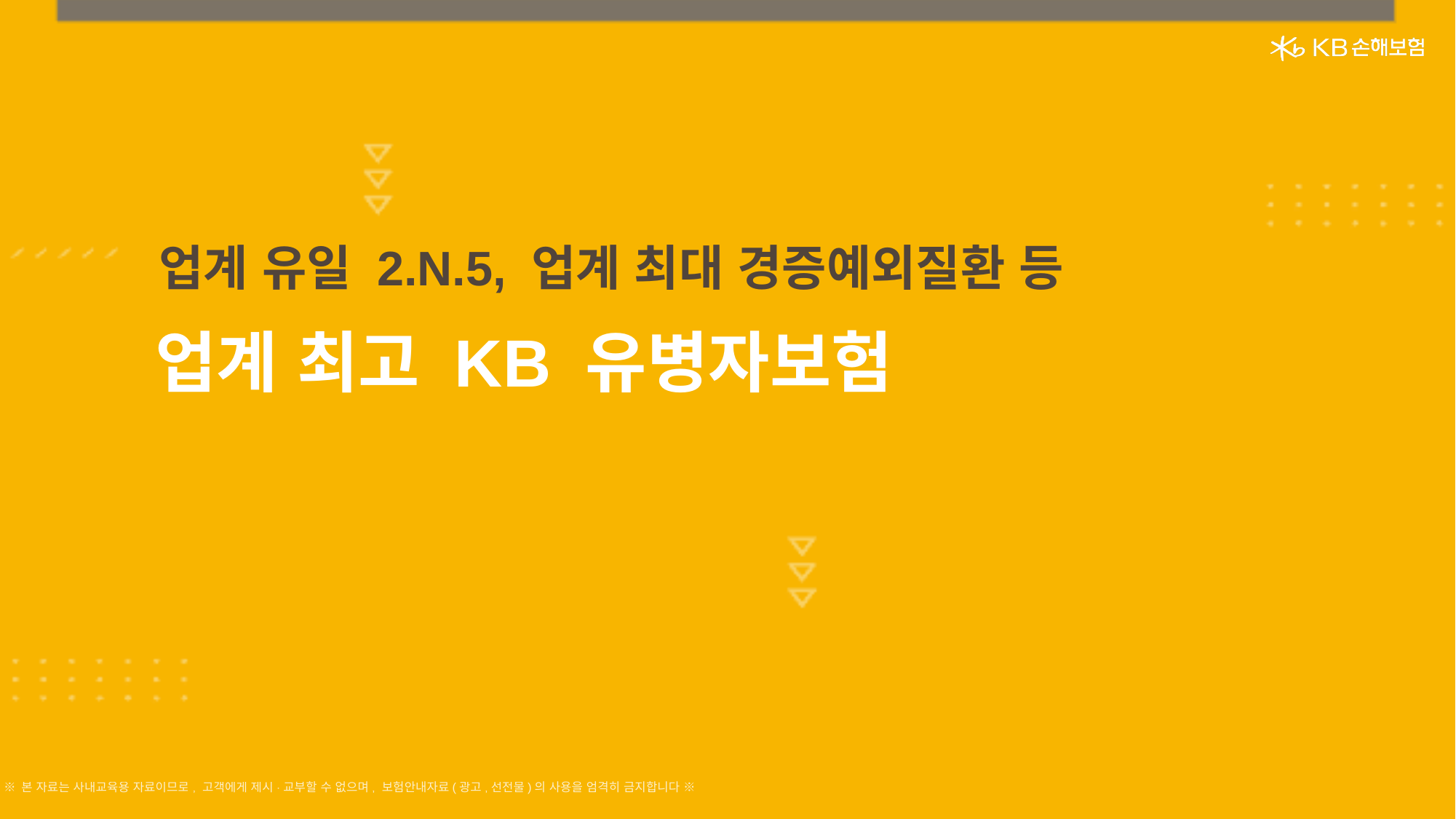

업계 유일 2.N.5, 업계 최대 경증예외질환 등
업계 최고 KB 유병자보험